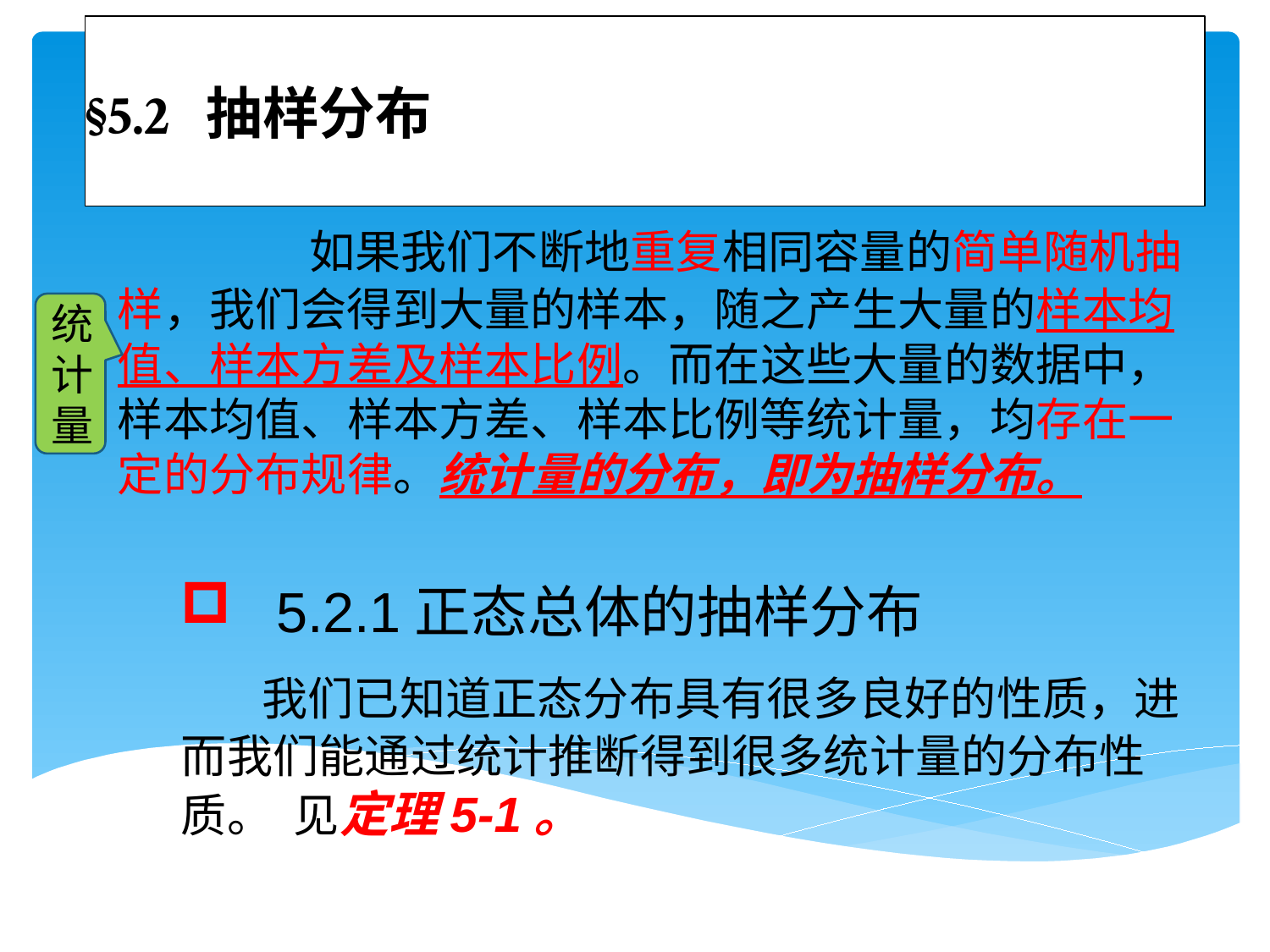

# §5.2  抽样分布
              如果我们不断地重复相同容量的简单随机抽样，我们会得到大量的样本，随之产生大量的样本均值、样本方差及样本比例。而在这些大量的数据中，样本均值、样本方差、样本比例等统计量，均存在一定的分布规律。统计量的分布，即为抽样分布。

  5.2.1正态总体的抽样分布
     我们已知道正态分布具有很多良好的性质，进而我们能通过统计推断得到很多统计量的分布性质。  见定理5-1。
统计量